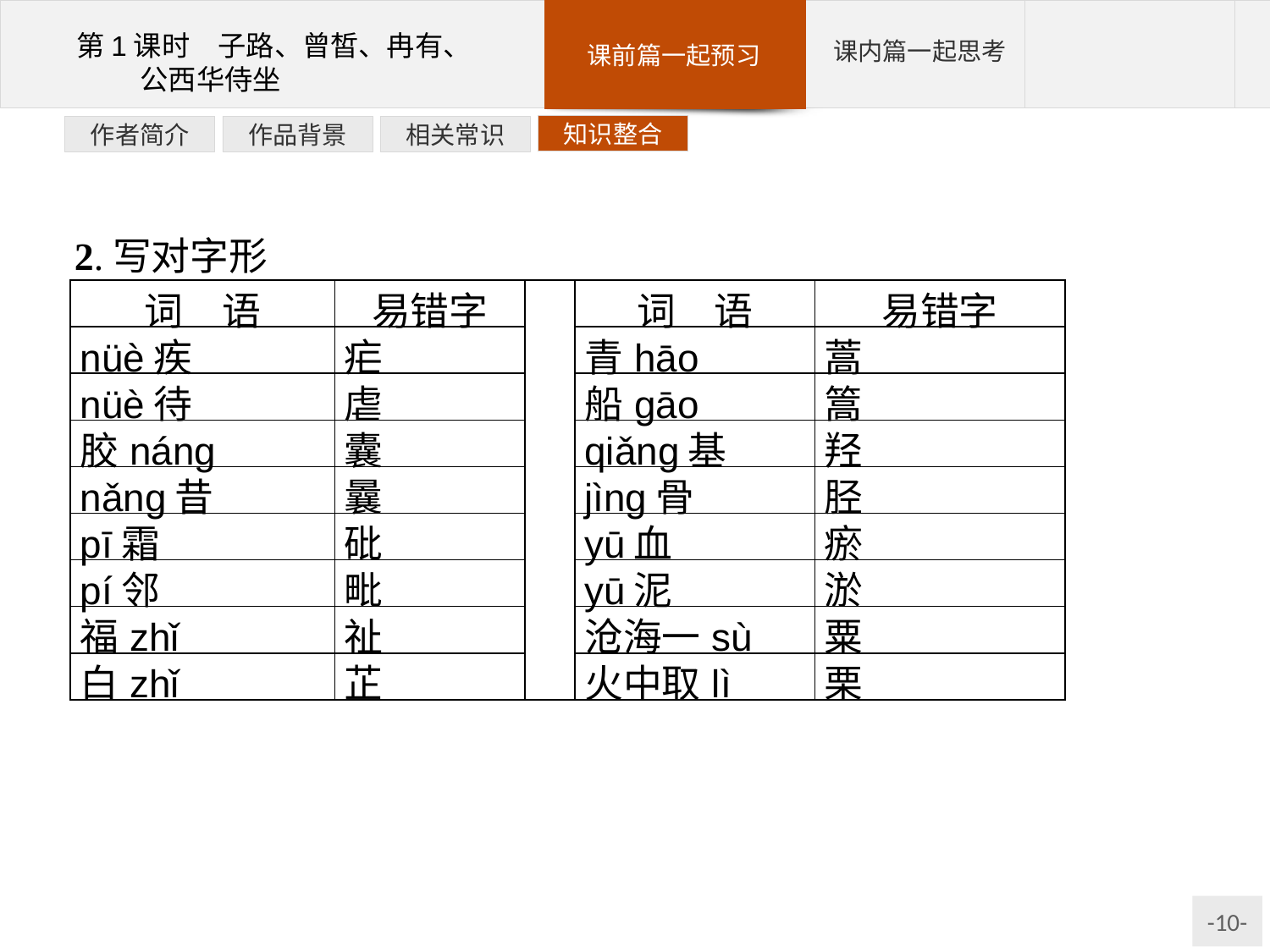

知识整合
相关常识
作品背景
作者简介
2.写对字形
| 词　语 | 易错字 |  | 词　语 | 易错字 |
| --- | --- | --- | --- | --- |
| nüè疾 | 疟 |  | 青hāo | 蒿 |
| nüè待 | 虐 |  | 船ɡāo | 篙 |
| 胶náng | 囊 |  | qiǎng基 | 羟 |
| nǎng昔 | 曩 |  | jìng骨 | 胫 |
| pī霜 | 砒 |  | yū血 | 瘀 |
| pí邻 | 毗 |  | yū泥 | 淤 |
| 福zhǐ | 祉 |  | 沧海一sù | 粟 |
| 白zhǐ | 芷 |  | 火中取lì | 栗 |